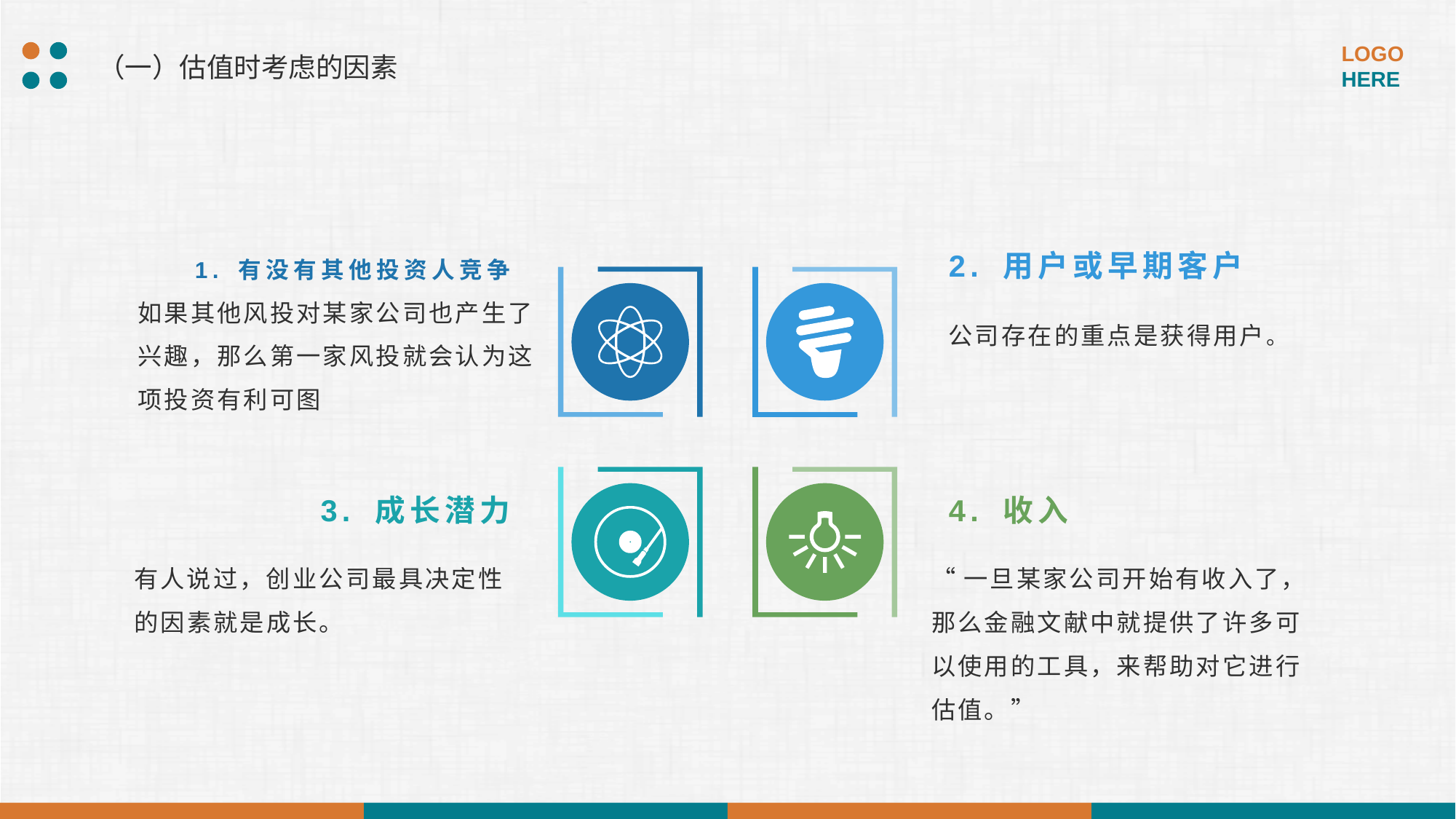

（一）估值时考虑的因素
1. 有没有其他投资人竞争
2. 用户或早期客户

如果其他风投对某家公司也产生了兴趣，那么第一家风投就会认为这项投资有利可图

公司存在的重点是获得用户。

3. 成长潜力
4. 收入

有人说过，创业公司最具决定性的因素就是成长。
“一旦某家公司开始有收入了，那么金融文献中就提供了许多可以使用的工具，来帮助对它进行估值。”